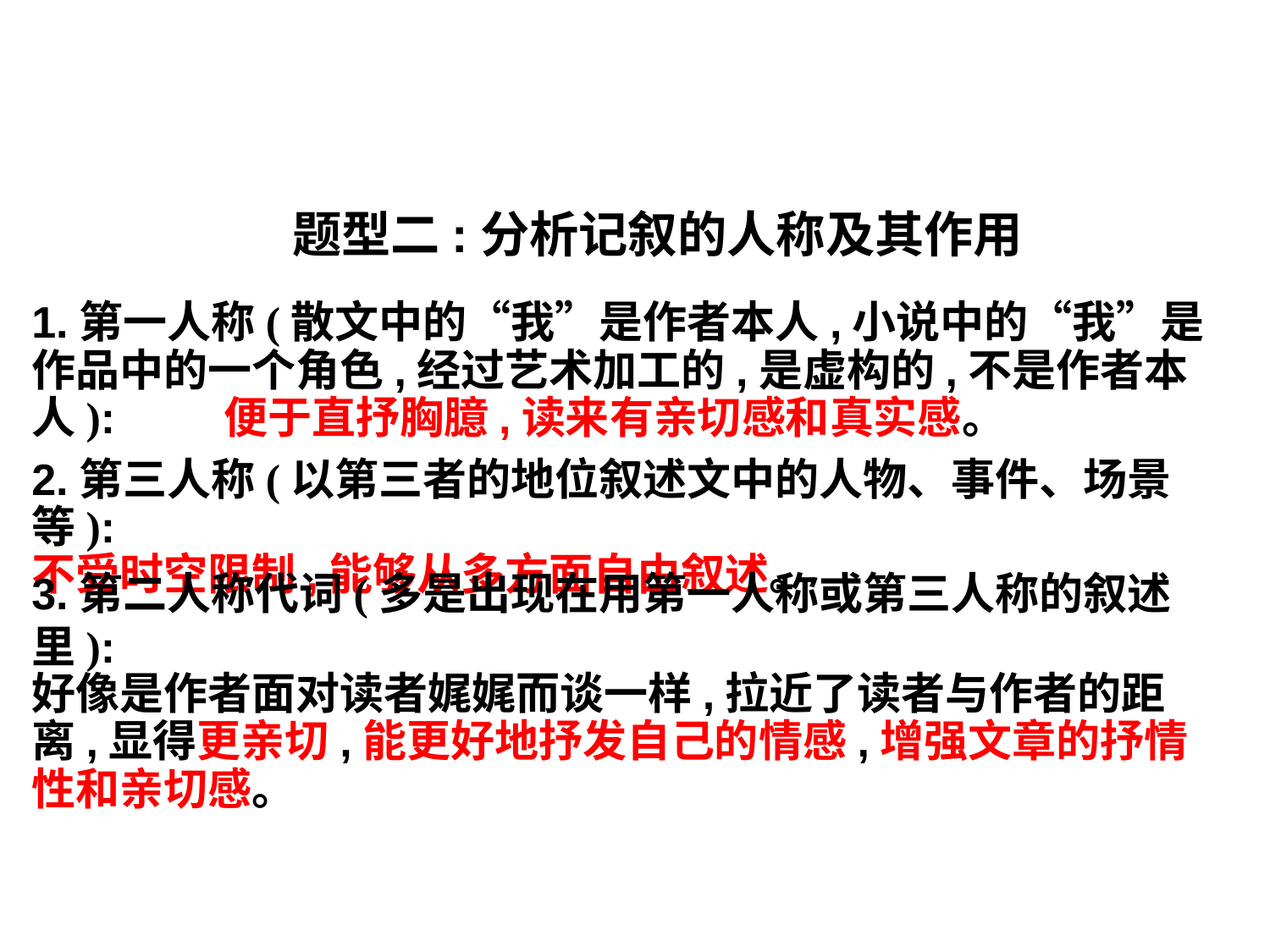

题型二:分析记叙的人称及其作用

1.第一人称(散文中的“我”是作者本人,小说中的“我”是作品中的一个角色,经过艺术加工的,是虚构的,不是作者本人):        便于直抒胸臆,读来有亲切感和真实感。
2.第三人称(以第三者的地位叙述文中的人物、事件、场景等):
不受时空限制,能够从多方面自由叙述。
3.第二人称代词(多是出现在用第一人称或第三人称的叙述里):好像是作者面对读者娓娓而谈一样,拉近了读者与作者的距离,显得更亲切,能更好地抒发自己的情感,增强文章的抒情性和亲切感。